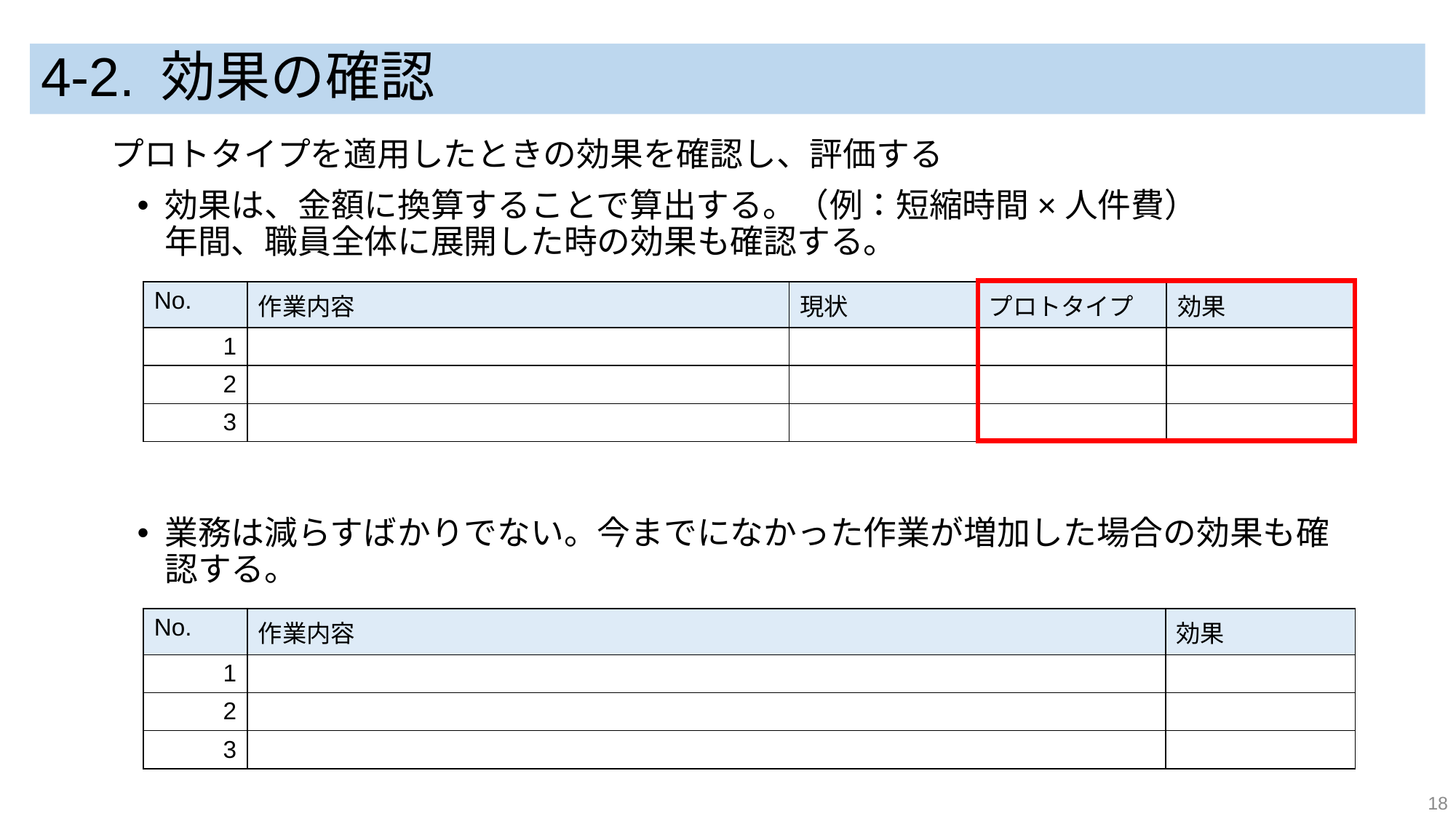

# 4-2. 効果の確認
プロトタイプを適用したときの効果を確認し、評価する
効果は、金額に換算することで算出する。（例：短縮時間×人件費）
年間、職員全体に展開した時の効果も確認する。

業務は減らすばかりでない。今までになかった作業が増加した場合の効果も確認する。

| No. | 作業内容 | 現状 | プロトタイプ | 効果 |
| --- | --- | --- | --- | --- |
| 1 |  |  |  |  |
| 2 |  |  |  |  |
| 3 |  |  |  |  |
| No. | 作業内容 | 効果 |
| --- | --- | --- |
| 1 |  |  |
| 2 |  |  |
| 3 |  |  |
18